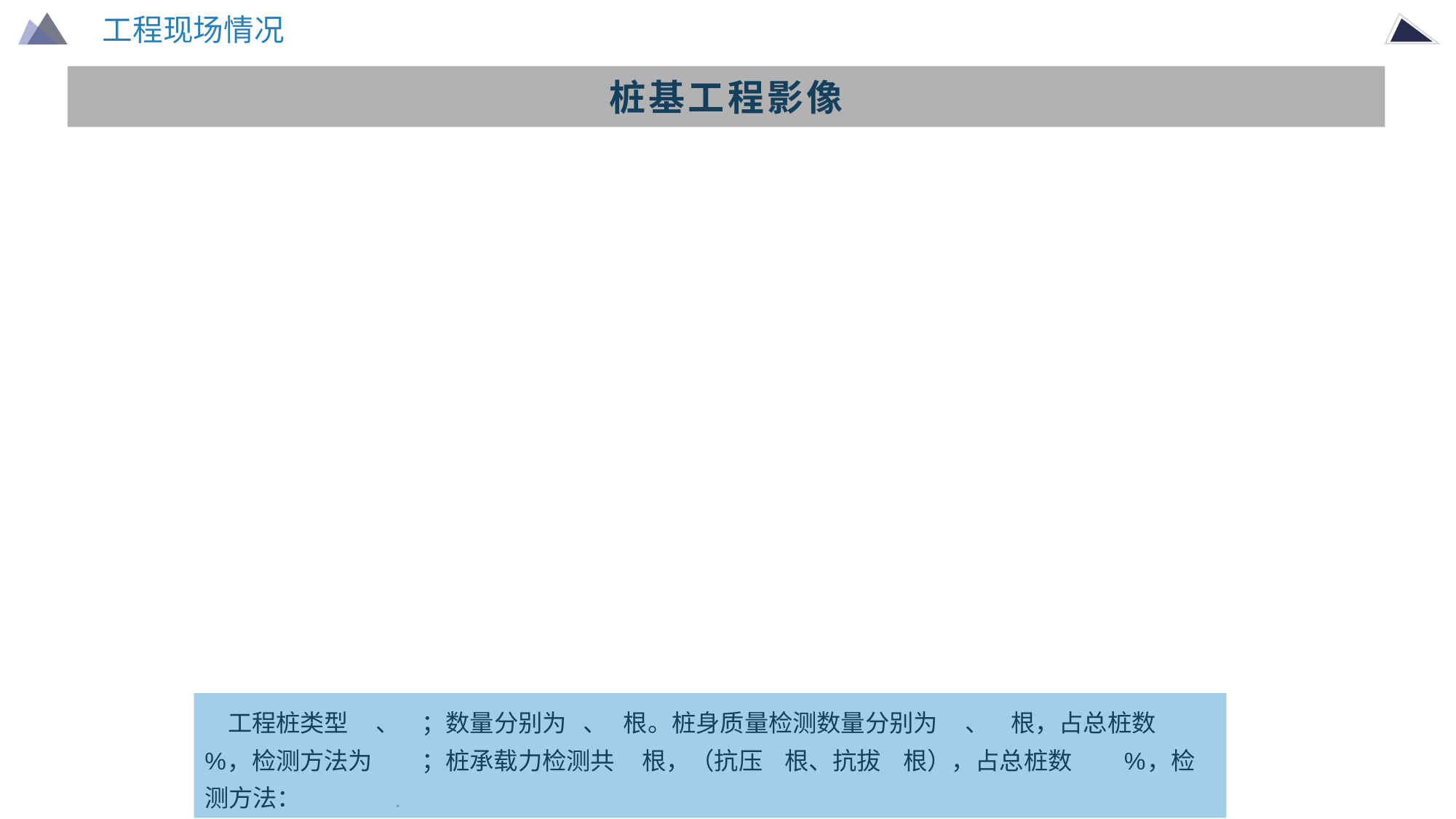

工程现场情况

桩基工程影像

    工程桩类型     、    ；数量分别为   、   根。桩身质量检测数量分别为     、    根，占总桩数      %，检测方法为         ；桩承载力检测共     根，（抗压    根、抗拔    根），占总桩数         %，检测方法：                                   。